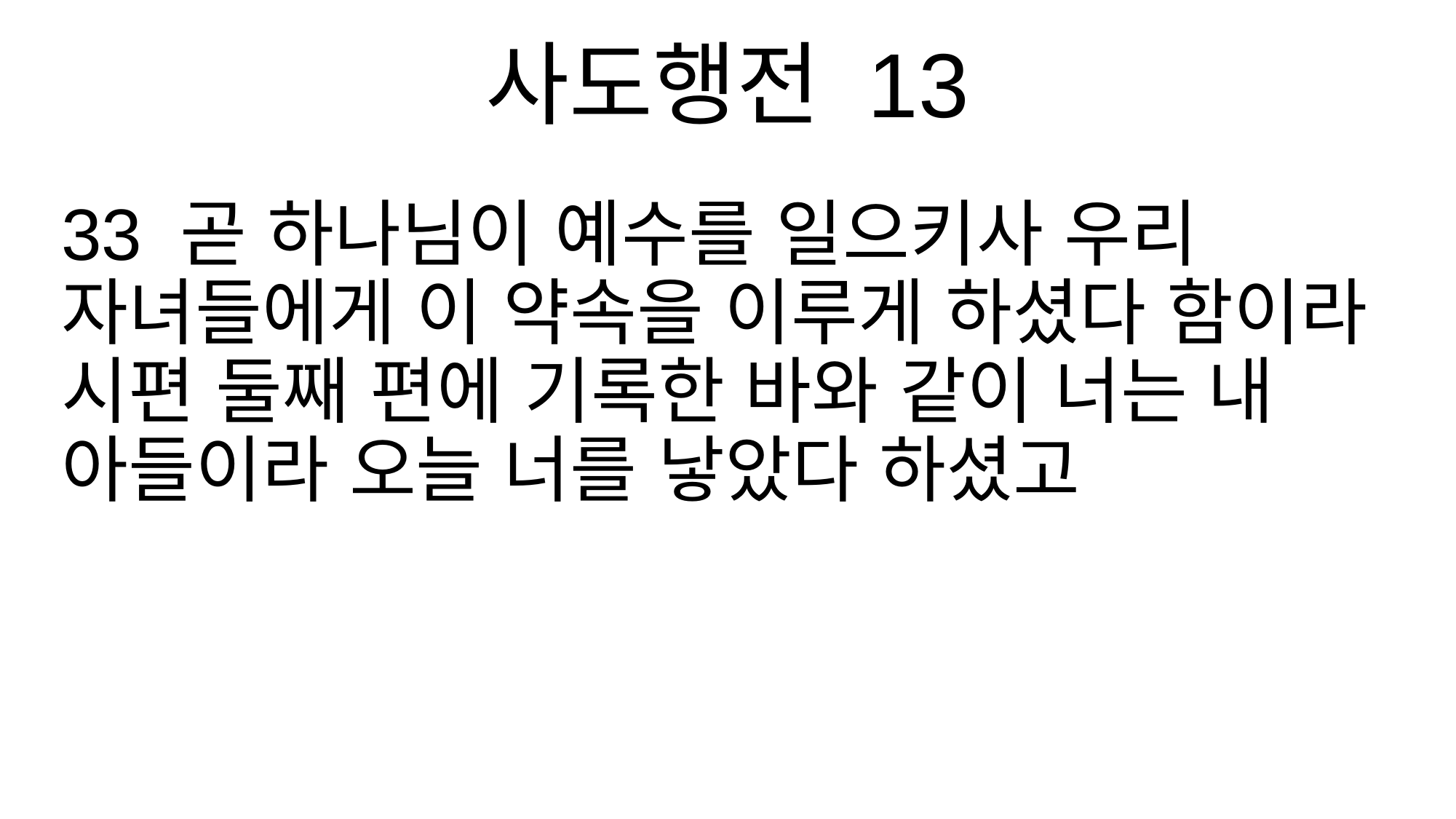

사도행전 13
33 곧 하나님이 예수를 일으키사 우리 자녀들에게 이 약속을 이루게 하셨다 함이라 시편 둘째 편에 기록한 바와 같이 너는 내 아들이라 오늘 너를 낳았다 하셨고